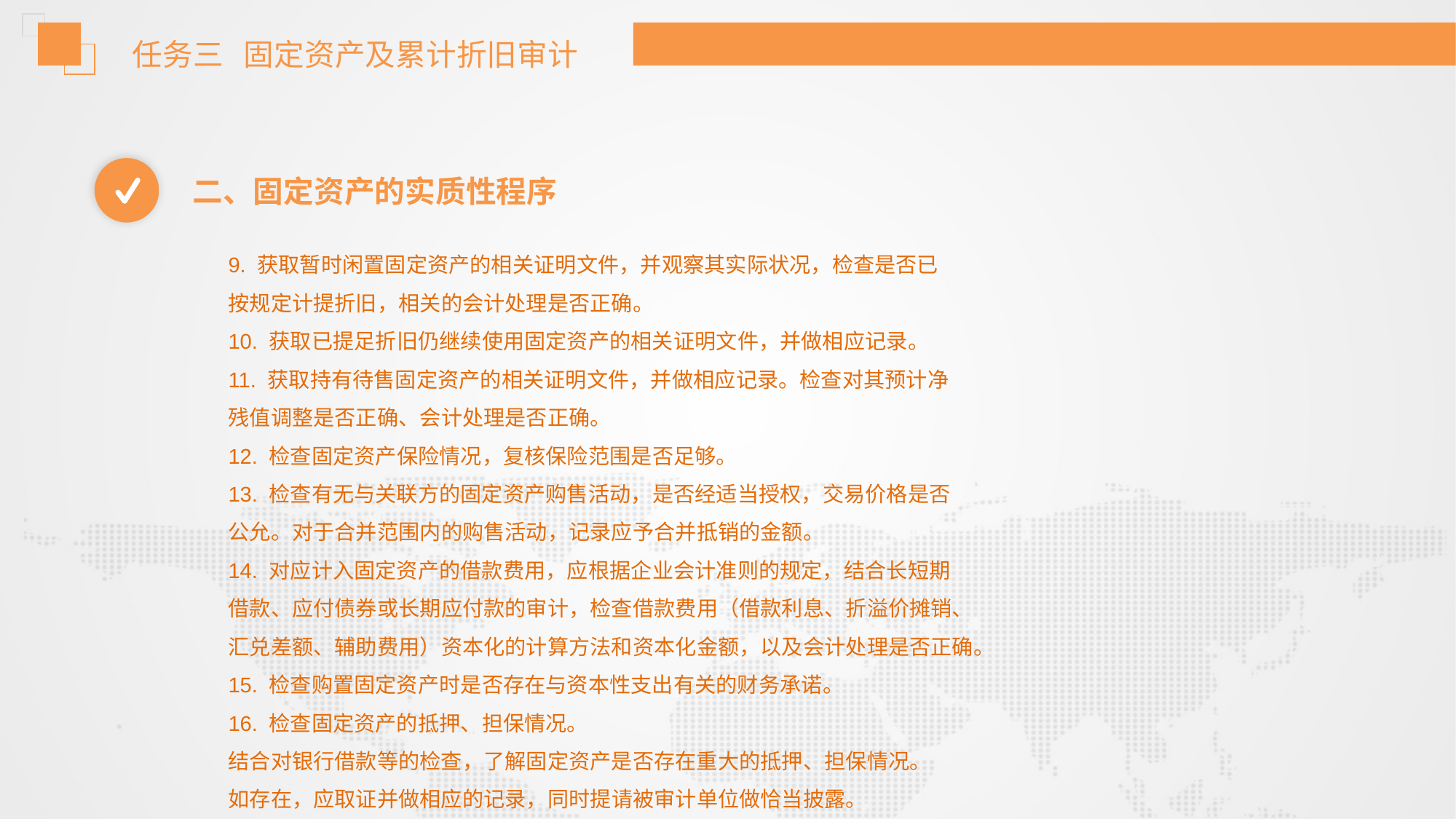

任务三   固定资产及累计折旧审计

二、固定资产的实质性程序
9. 获取暂时闲置固定资产的相关证明文件，并观察其实际状况，检查是否已
按规定计提折旧，相关的会计处理是否正确。
10. 获取已提足折旧仍继续使用固定资产的相关证明文件，并做相应记录。
11. 获取持有待售固定资产的相关证明文件，并做相应记录。检查对其预计净
残值调整是否正确、会计处理是否正确。
12. 检查固定资产保险情况，复核保险范围是否足够。
13. 检查有无与关联方的固定资产购售活动，是否经适当授权，交易价格是否
公允。对于合并范围内的购售活动，记录应予合并抵销的金额。
14. 对应计入固定资产的借款费用，应根据企业会计准则的规定，结合长短期
借款、应付债券或长期应付款的审计，检查借款费用（借款利息、折溢价摊销、
汇兑差额、辅助费用）资本化的计算方法和资本化金额，以及会计处理是否正确。
15. 检查购置固定资产时是否存在与资本性支出有关的财务承诺。
16. 检查固定资产的抵押、担保情况。
结合对银行借款等的检查，了解固定资产是否存在重大的抵押、担保情况。
如存在，应取证并做相应的记录，同时提请被审计单位做恰当披露。